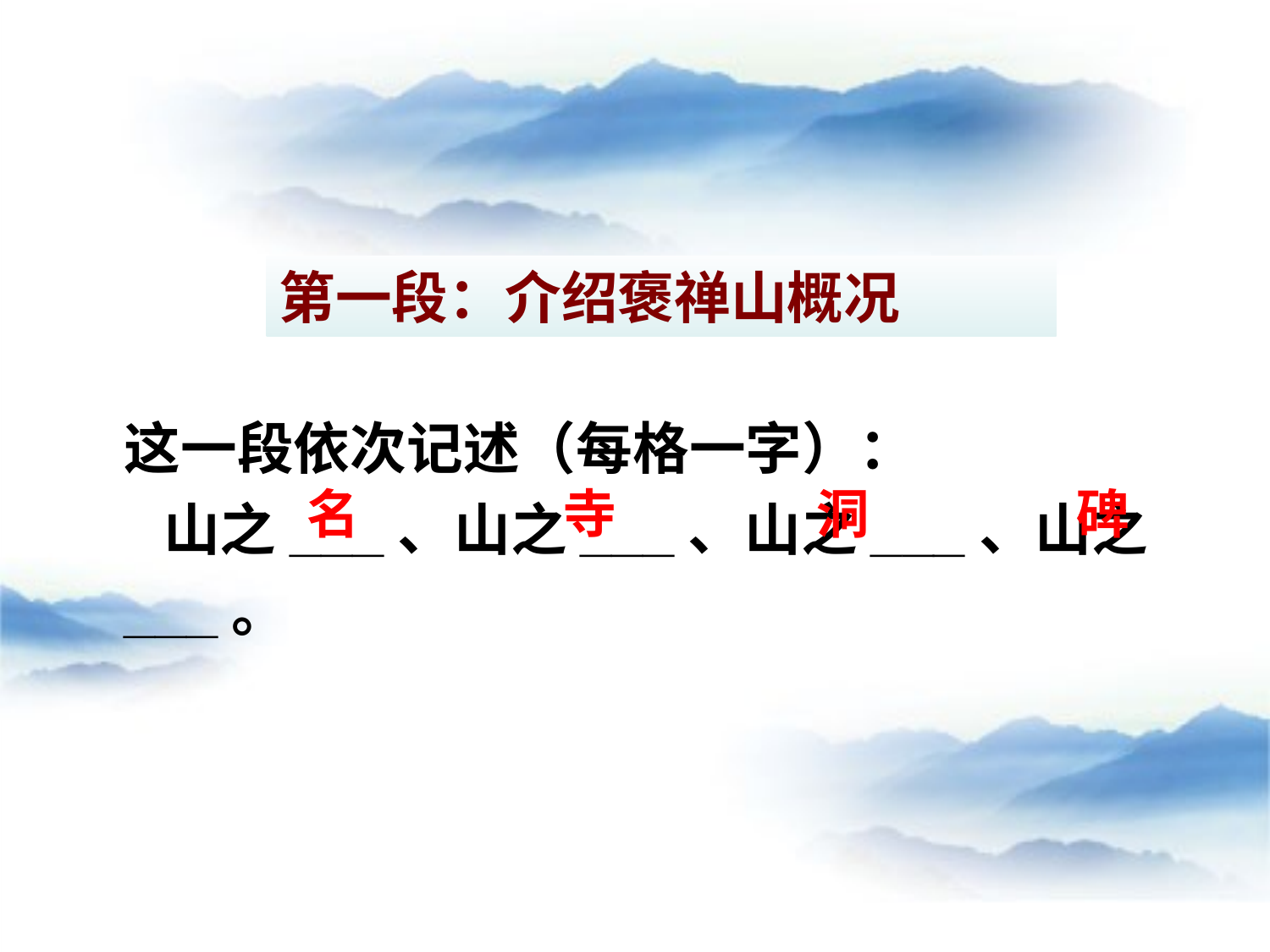

第一段：介绍褒禅山概况
这一段依次记述（每格一字）：
  山之___、山之___、山之___、山之___。
寺
碑
名
洞